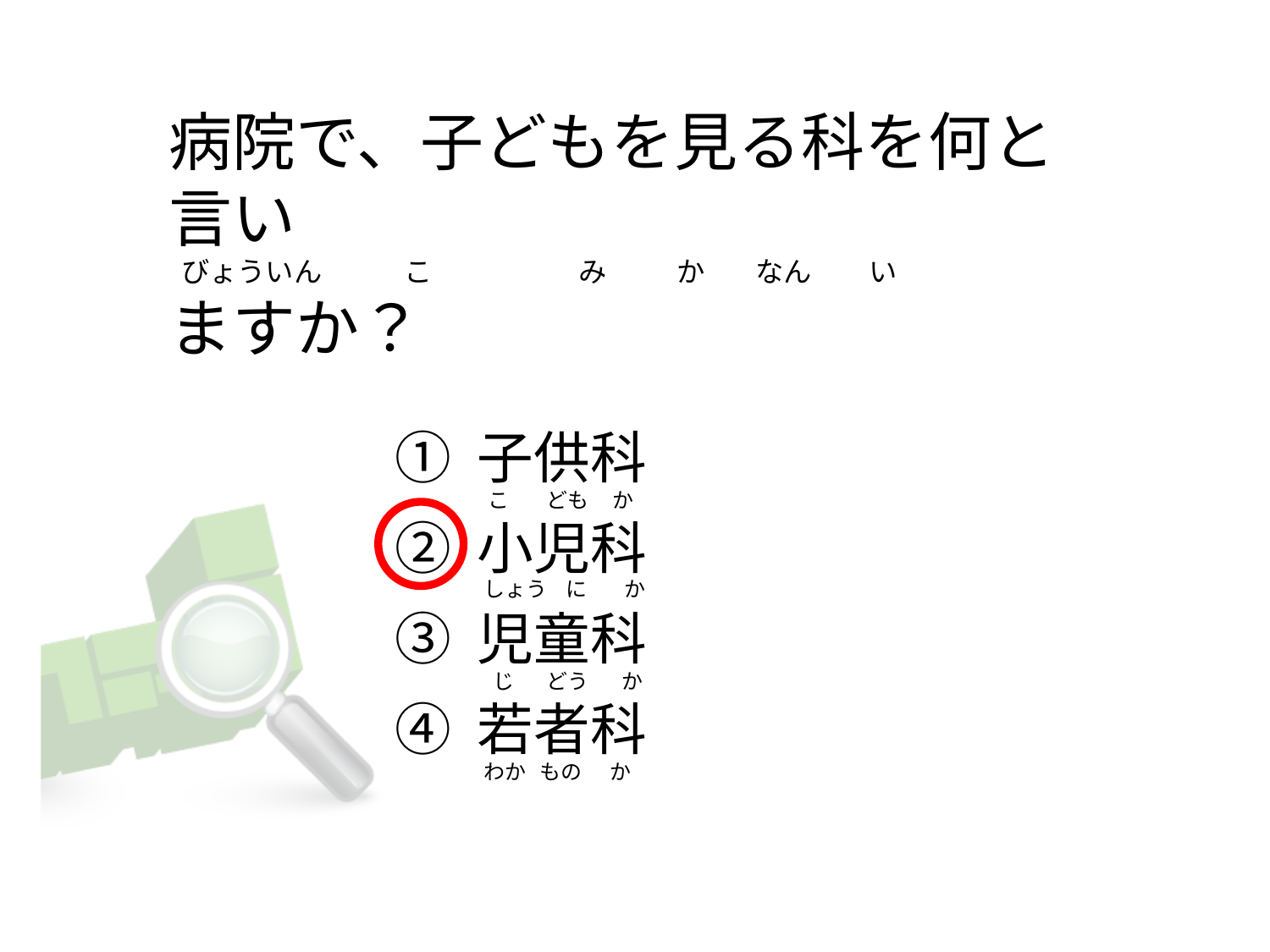

# 病院で、子どもを見る科を何と言い   びょういん             こ                       み           か        なん         い ますか？
① 子供科
② 小児科
③ 児童科
④ 若者科
  こ        ども     か

 しょう    に        か
   じ       どう       か
 わか   もの      か